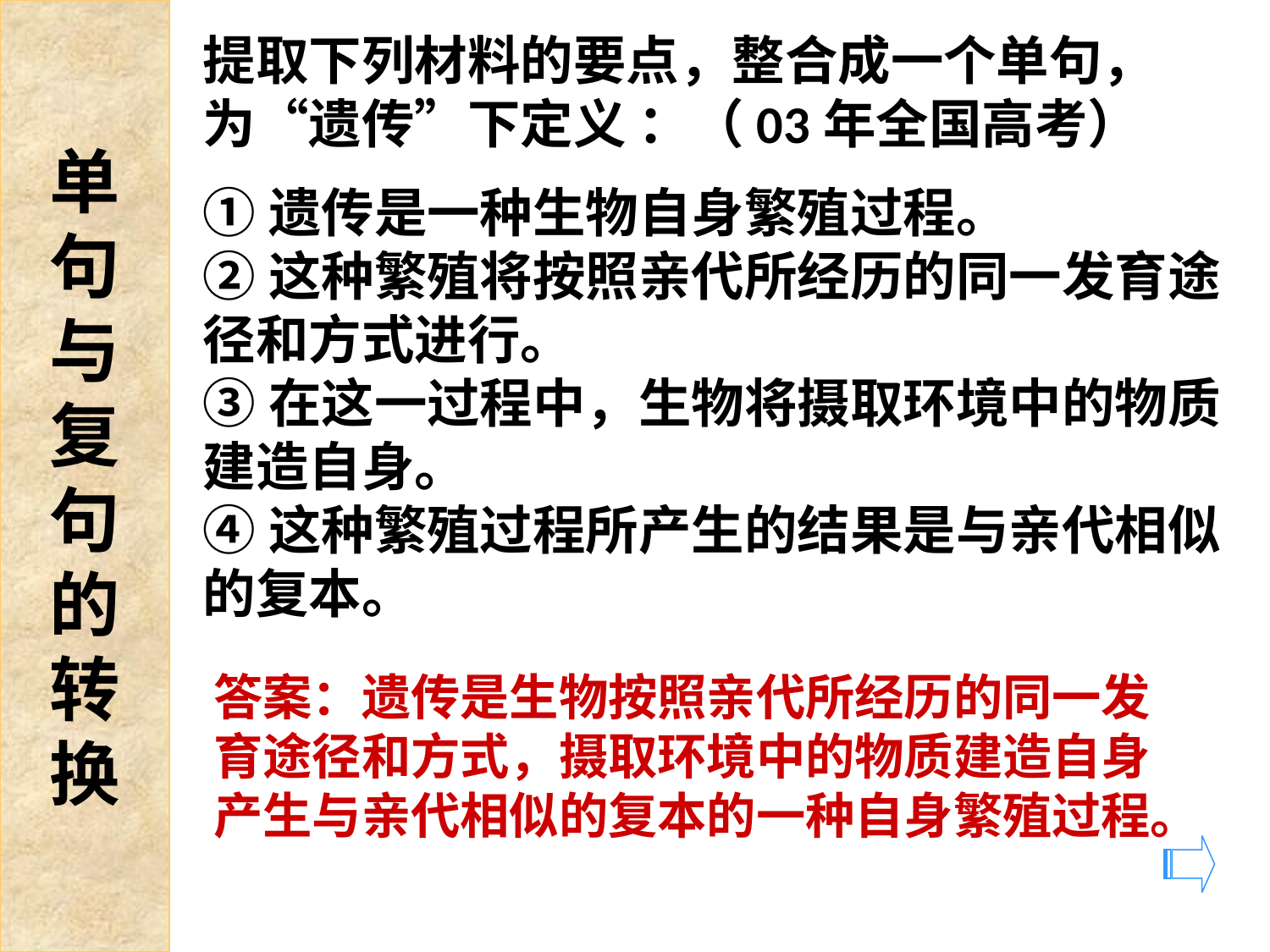

单
句
与
复
句
的
转
换
提取下列材料的要点，整合成一个单句，为“遗传”下定义 ：（03年全国高考）
①遗传是一种生物自身繁殖过程。
②这种繁殖将按照亲代所经历的同一发育途径和方式进行。
③在这一过程中，生物将摄取环境中的物质建造自身。
④这种繁殖过程所产生的结果是与亲代相似的复本。
答案：遗传是生物按照亲代所经历的同一发育途径和方式，摄取环境中的物质建造自身产生与亲代相似的复本的一种自身繁殖过程。